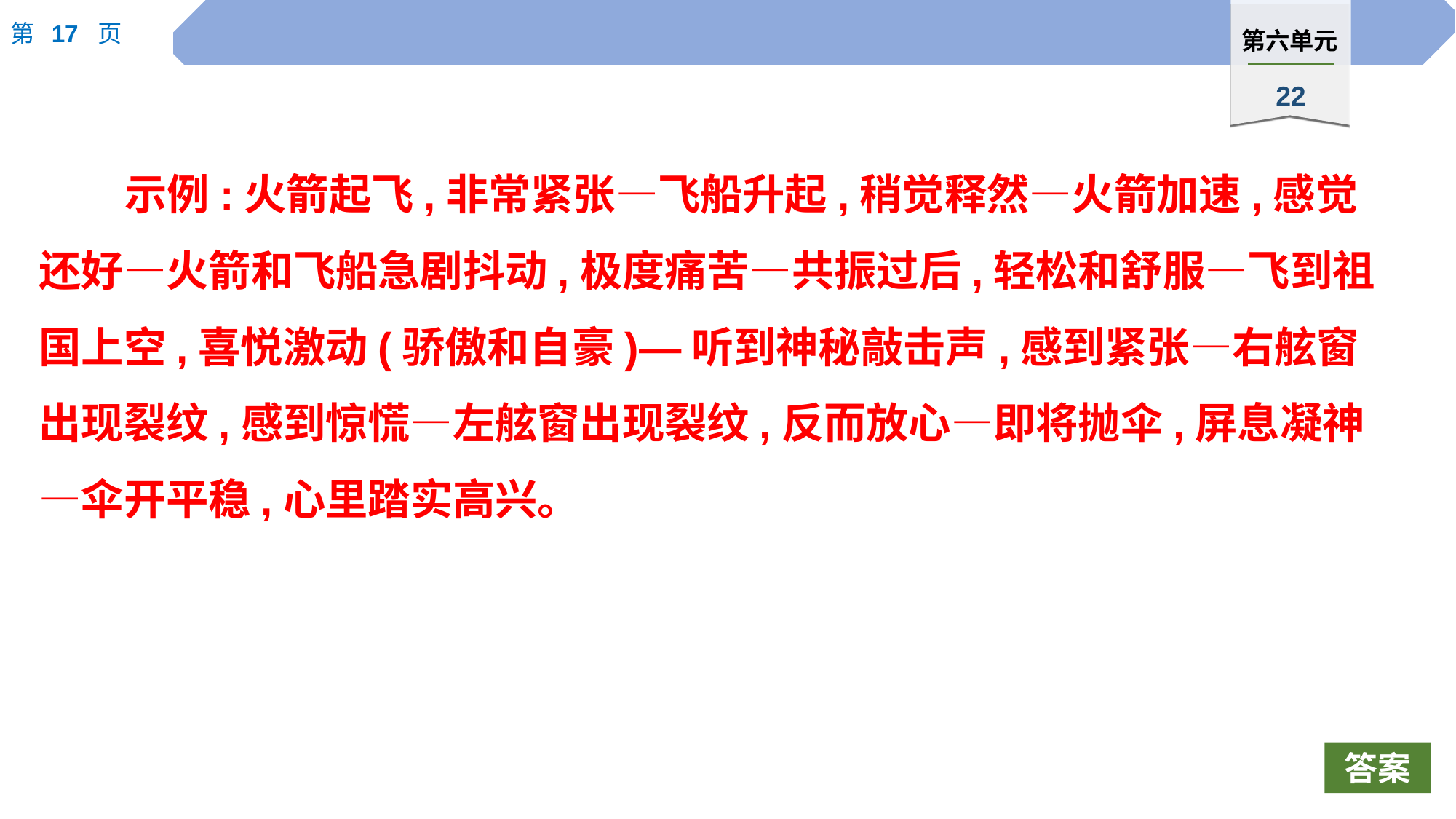

示例:火箭起飞,非常紧张—飞船升起,稍觉释然—火箭加速,感觉还好—火箭和飞船急剧抖动,极度痛苦—共振过后,轻松和舒服—飞到祖国上空,喜悦激动(骄傲和自豪)—听到神秘敲击声,感到紧张—右舷窗出现裂纹,感到惊慌—左舷窗出现裂纹,反而放心—即将抛伞,屏息凝神—伞开平稳,心里踏实高兴。
答案